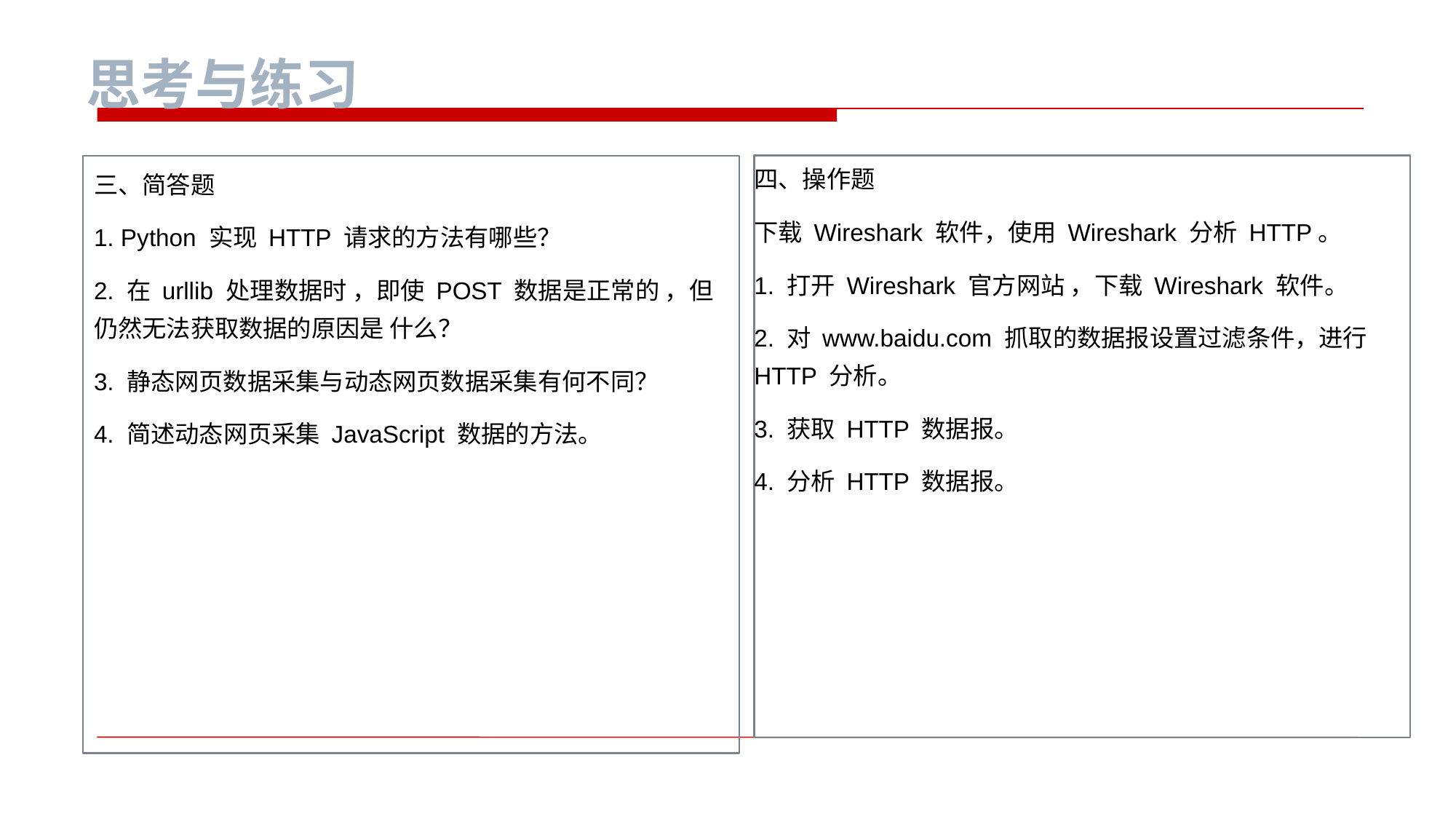

思考与练习
三、简答题
1. Python 实现 HTTP 请求的方法有哪些？
2. 在 urllib 处理数据时 ，即使 POST 数据是正常的 ，但仍然无法获取数据的原因是 什么？
3. 静态网页数据采集与动态网页数据采集有何不同？
4. 简述动态网页采集 JavaScript 数据的方法。
四、操作题
下载 Wireshark 软件，使用 Wireshark 分析 HTTP。
1. 打开 Wireshark 官方网站 ，下载 Wireshark 软件。
2. 对 www.baidu.com 抓取的数据报设置过滤条件，进行 HTTP 分析。
3. 获取 HTTP 数据报。
4. 分析 HTTP 数据报。